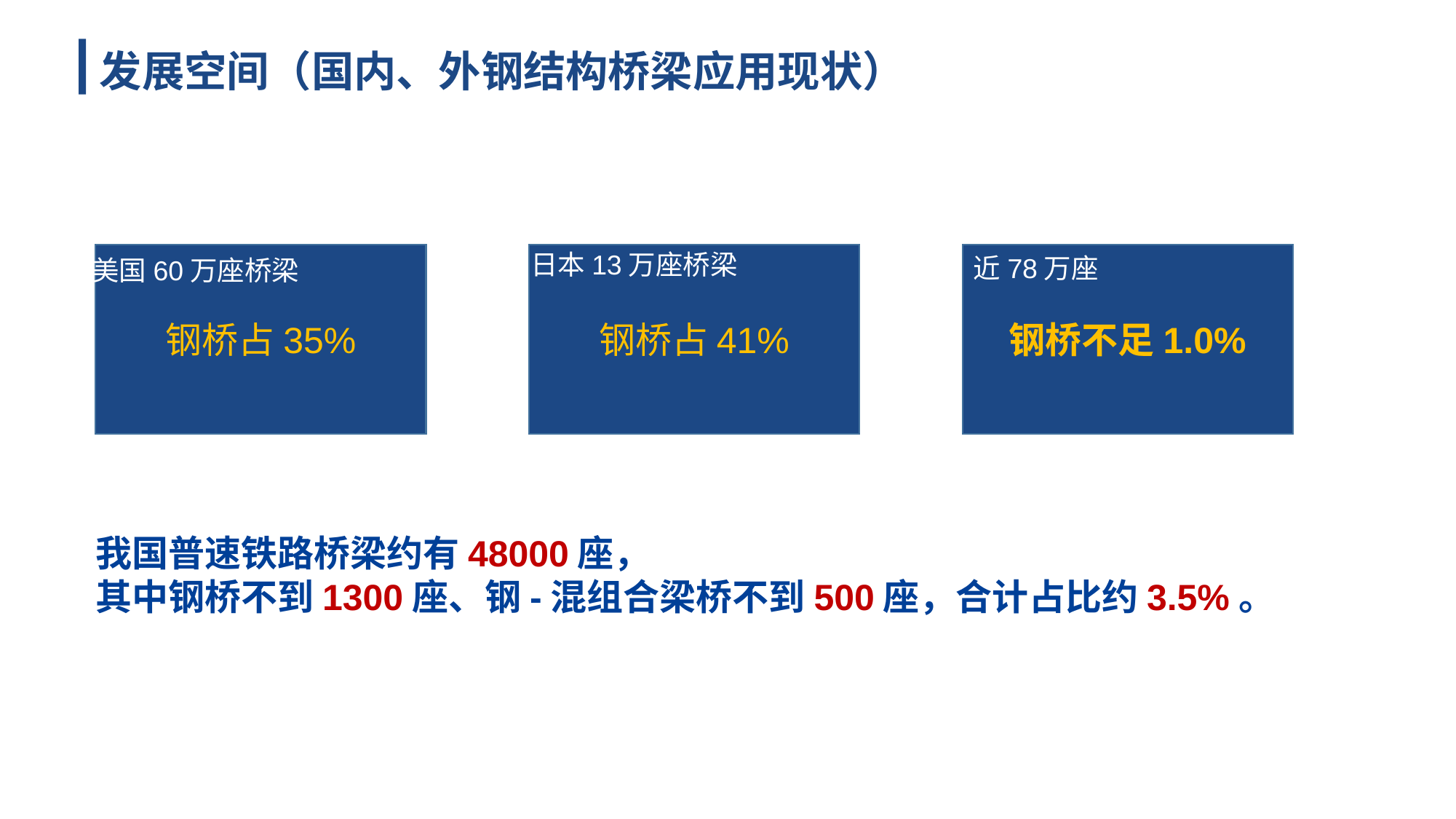

发展空间（国内、外钢结构桥梁应用现状）
日本13万座桥梁
钢桥占35%
钢桥占41%
钢桥不足1.0%
近78万座
美国60万座桥梁
我国普速铁路桥梁约有48000座，
其中钢桥不到1300座、钢-混组合梁桥不到500座，合计占比约3.5%。